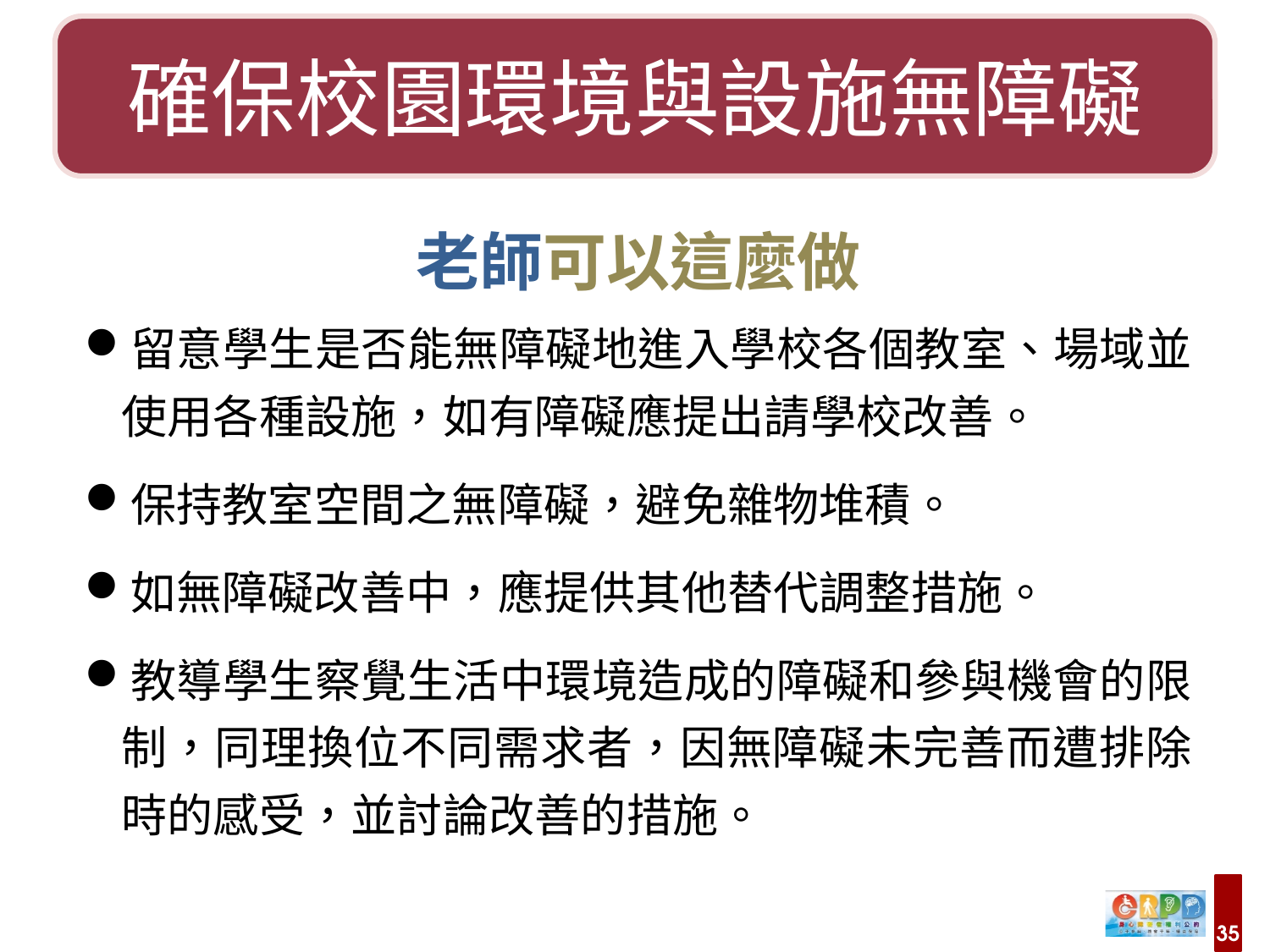

確保校園環境與設施無障礙
老師可以這麼做
留意學生是否能無障礙地進入學校各個教室、場域並使用各種設施，如有障礙應提出請學校改善。
保持教室空間之無障礙，避免雜物堆積。
如無障礙改善中，應提供其他替代調整措施。
教導學生察覺生活中環境造成的障礙和參與機會的限制，同理換位不同需求者，因無障礙未完善而遭排除時的感受，並討論改善的措施。
35